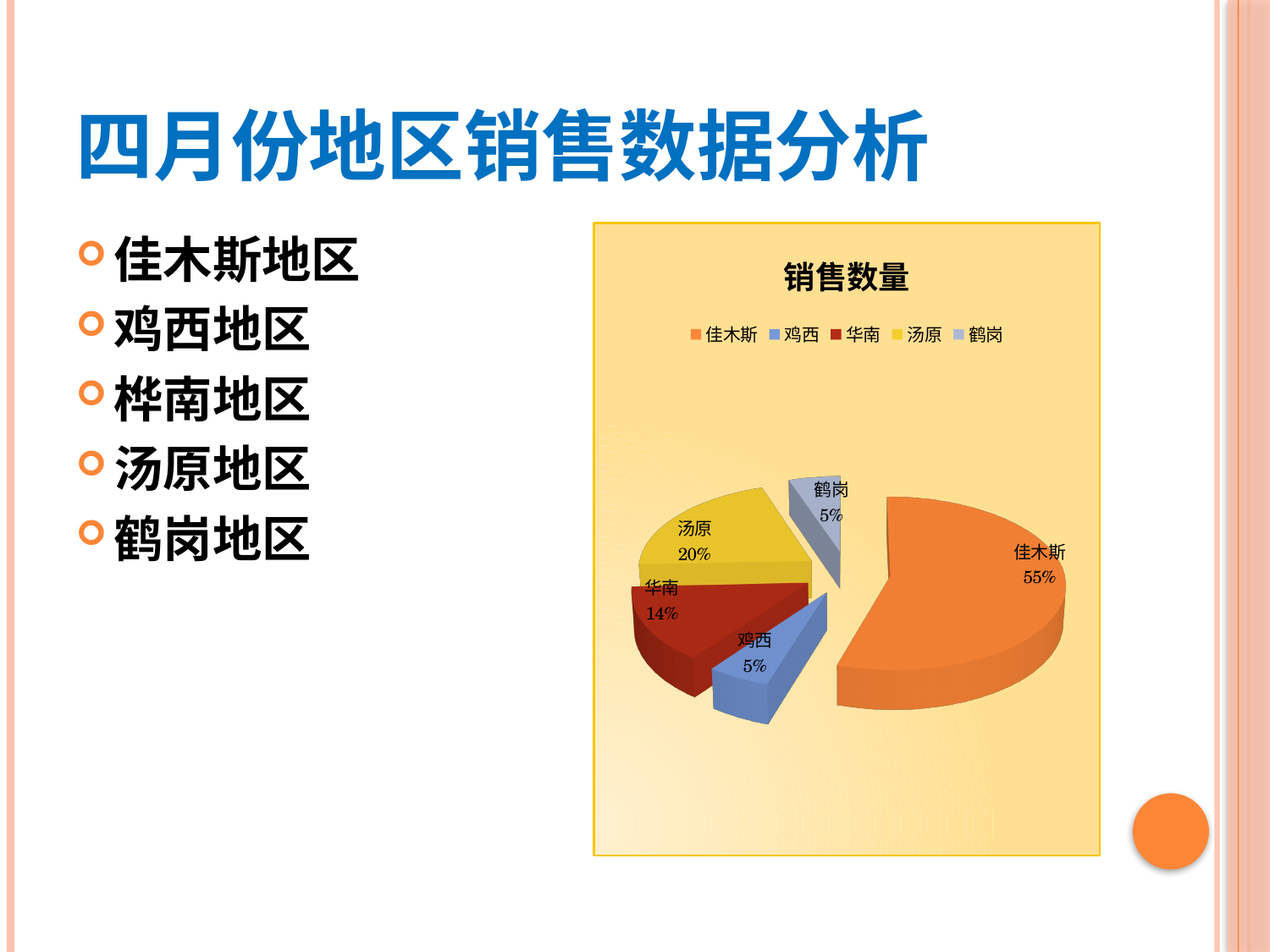

# 四月份地区销售数据分析
佳木斯地区
鸡西地区
桦南地区
汤原地区
鹤岗地区

[unsupported chart]